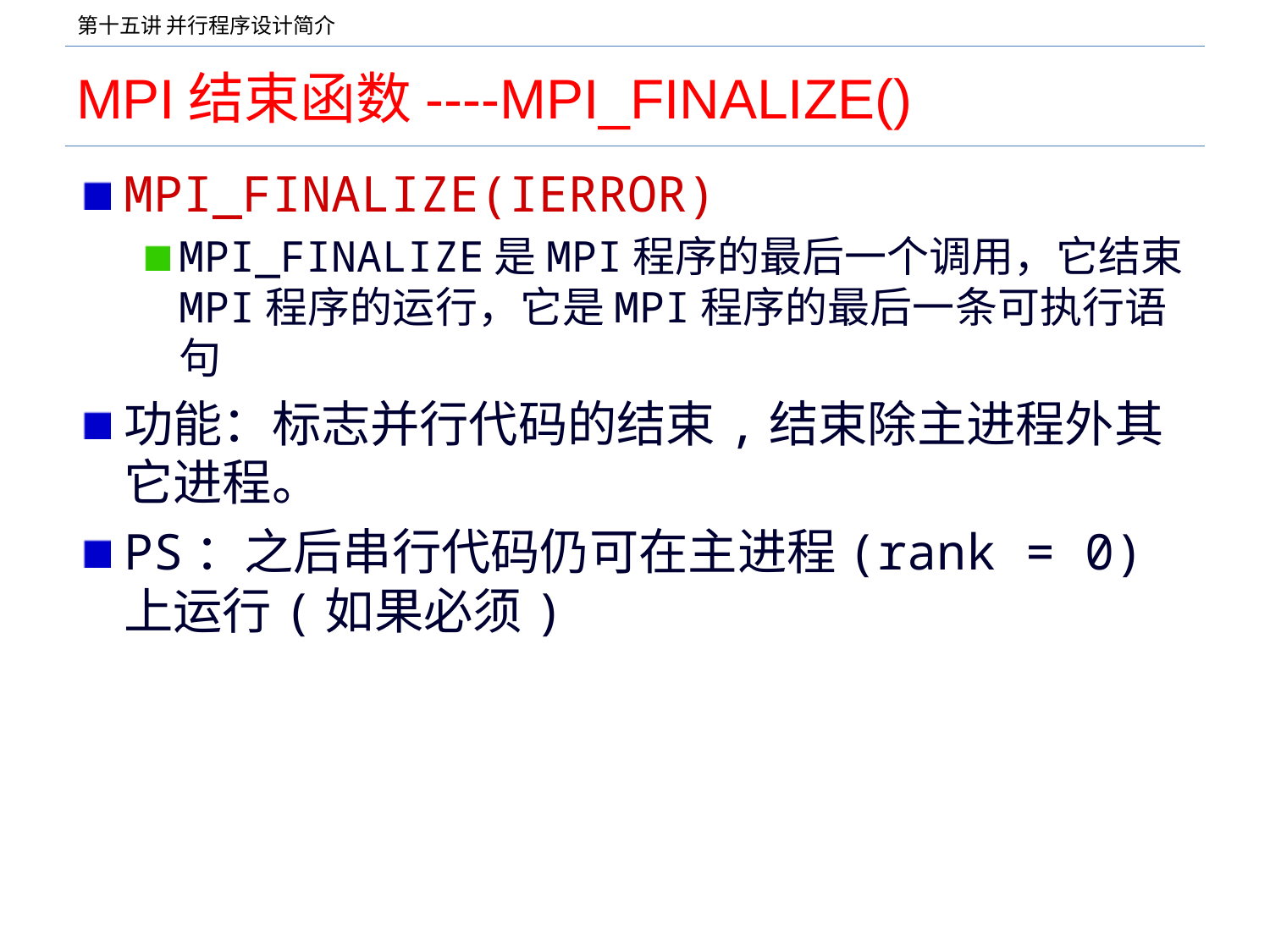

# MPI结束函数----MPI_FINALIZE()
MPI_FINALIZE(IERROR)
MPI_FINALIZE是MPI程序的最后一个调用，它结束MPI程序的运行，它是MPI程序的最后一条可执行语句
功能：标志并行代码的结束,结束除主进程外其它进程。
PS：之后串行代码仍可在主进程(rank = 0)上运行(如果必须)